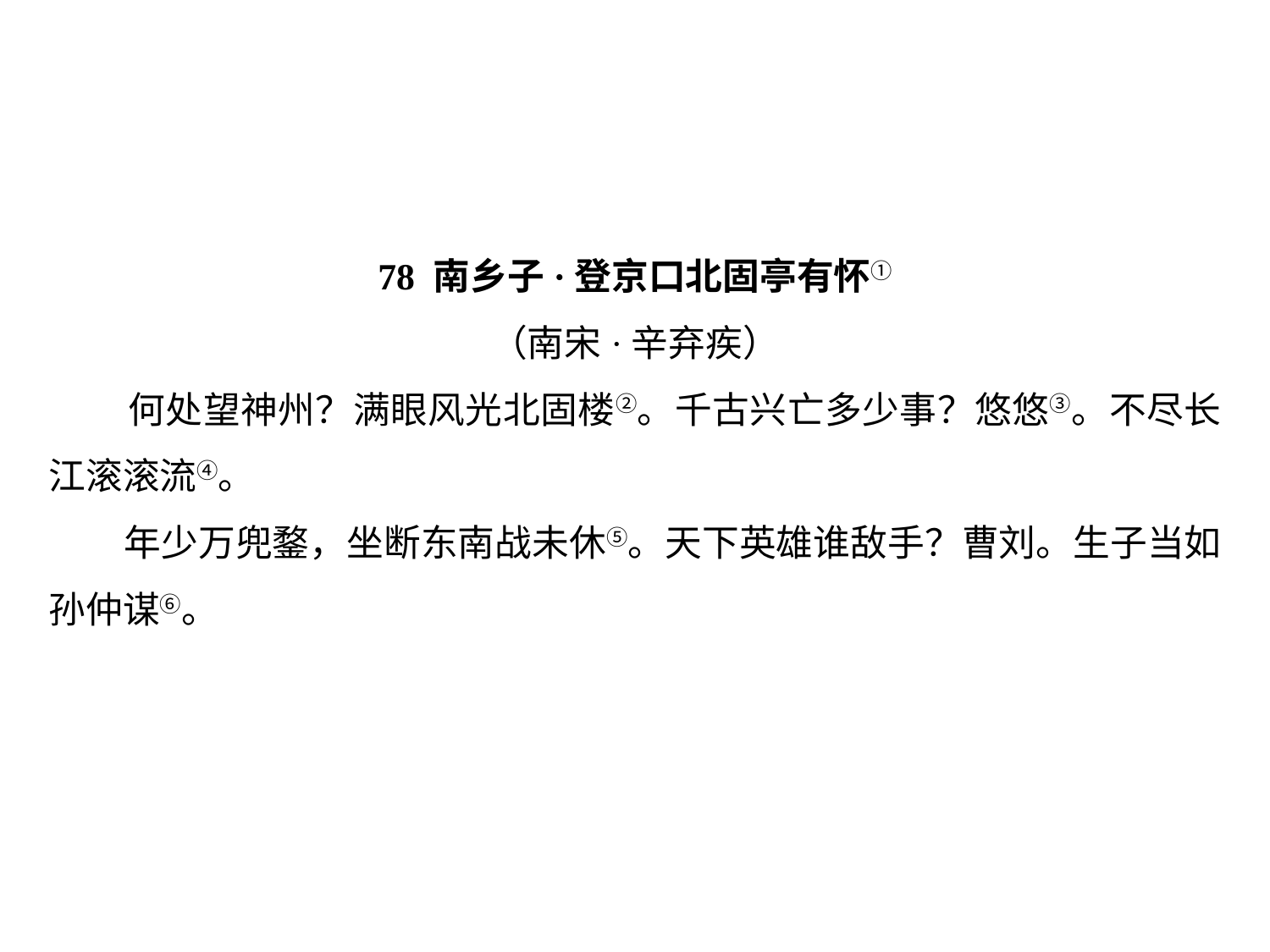

78 南乡子·登京口北固亭有怀①
（南宋·辛弃疾）
        何处望神州？满眼风光北固楼②。千古兴亡多少事？悠悠③。不尽长江滚滚流④。
        年少万兜鍪，坐断东南战未休⑤。天下英雄谁敌手？曹刘。生子当如孙仲谋⑥。